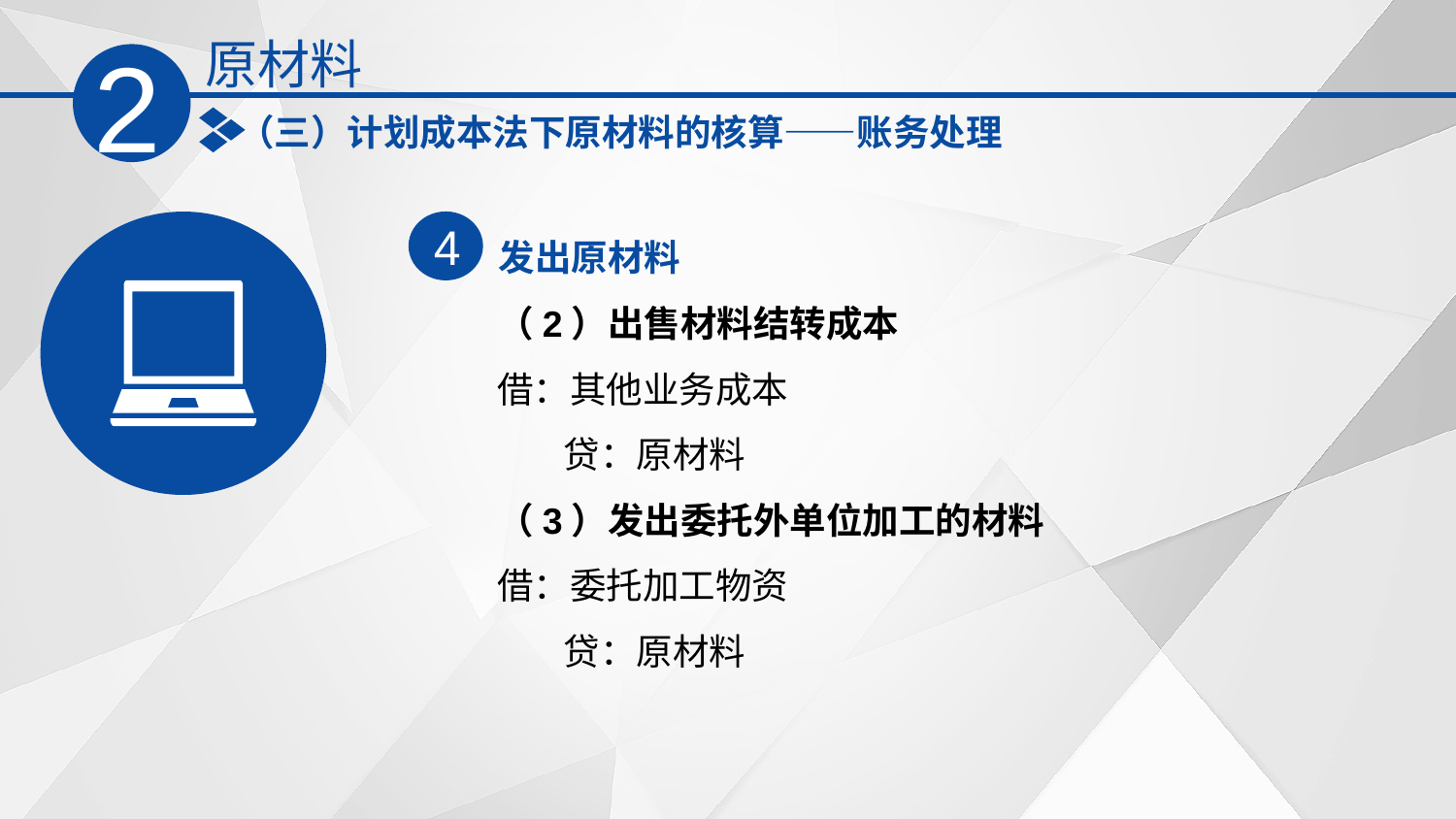

原材料
2

（三）计划成本法下原材料的核算——账务处理

发出原材料
4

（2）出售材料结转成本
借：其他业务成本
       贷：原材料
（3）发出委托外单位加工的材料
借：委托加工物资
       贷：原材料